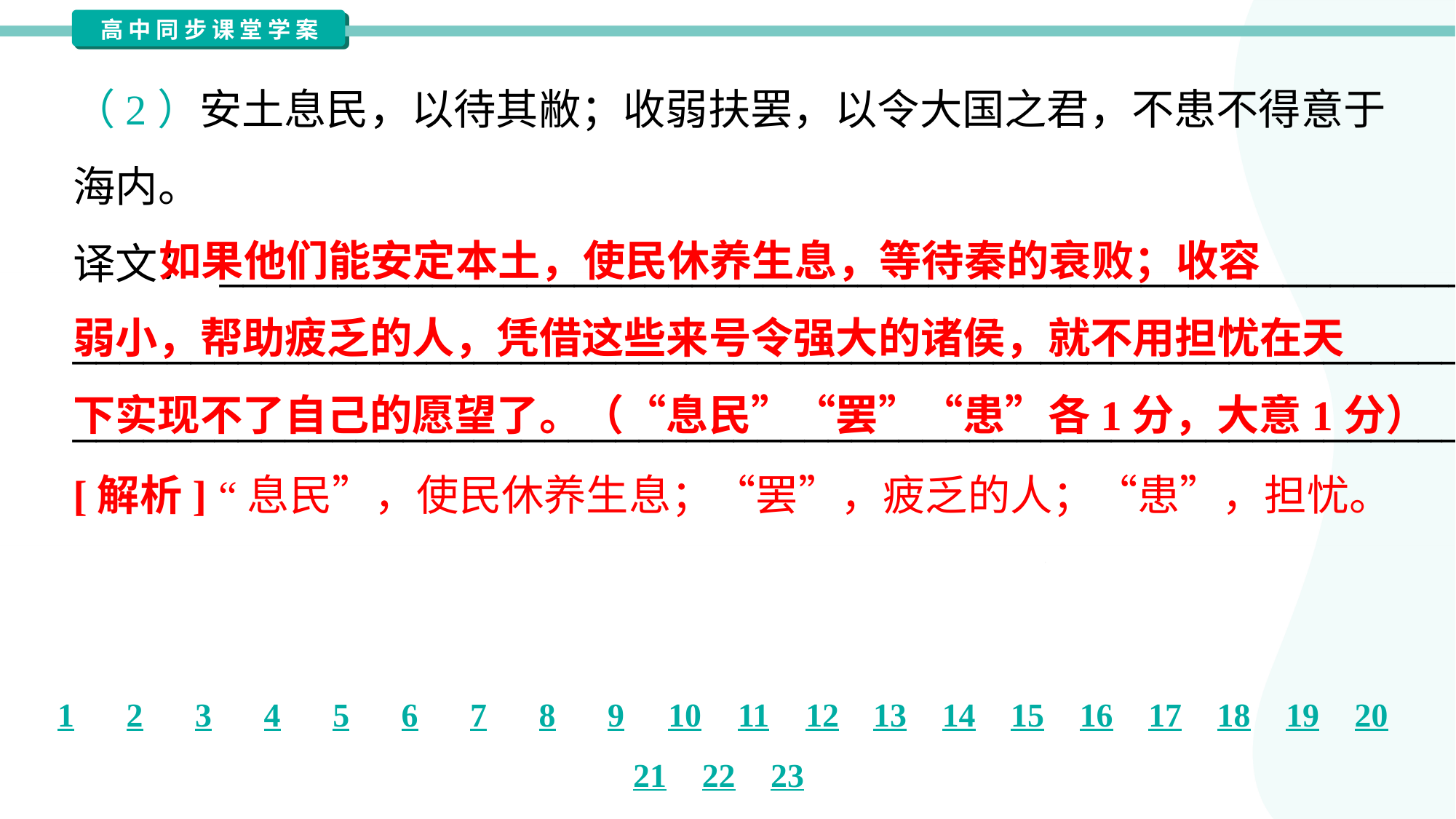

（2）安土息民，以待其敝；收弱扶罢，以令大国之君，不患不得意于
海内。
译文： ______________________________________________________
_____________________________________________________________
_____________________________________________________________
        如果他们能安定本土，使民休养生息，等待秦的衰败；收容
弱小，帮助疲乏的人，凭借这些来号令强大的诸侯，就不用担忧在天
下实现不了自己的愿望了。（“息民”“罢”“患”各1分，大意1分）
[解析] “息民”，使民休养生息；“罢”，疲乏的人；“患”，担忧。